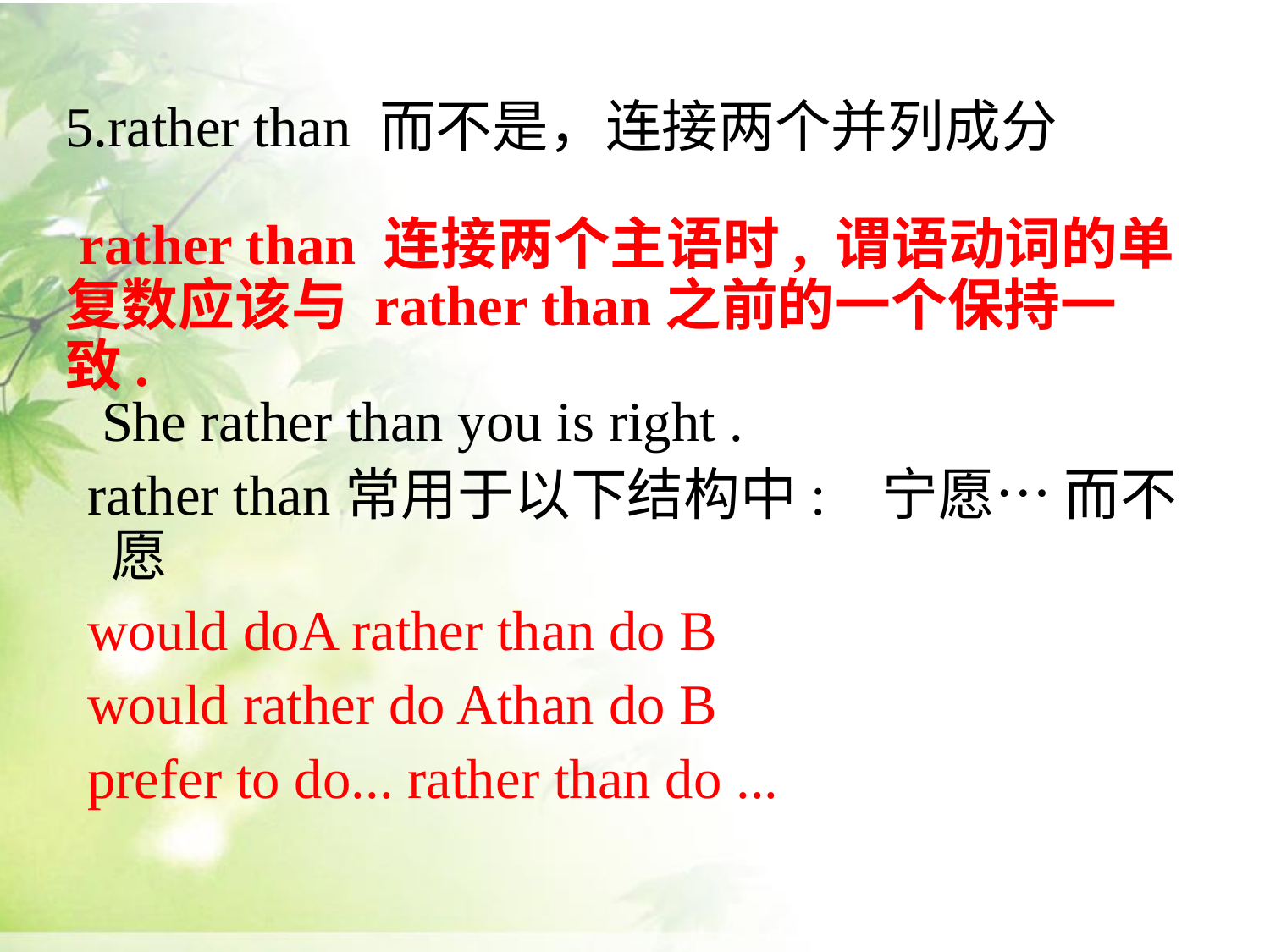

5.rather than 而不是，连接两个并列成分
 rather than 连接两个主语时, 谓语动词的单复数应该与 rather than之前的一个保持一致.
 She rather than you is right .
rather than常用于以下结构中:   宁愿… 而不愿
would doA rather than do B
would rather do Athan do B
prefer to do... rather than do ...